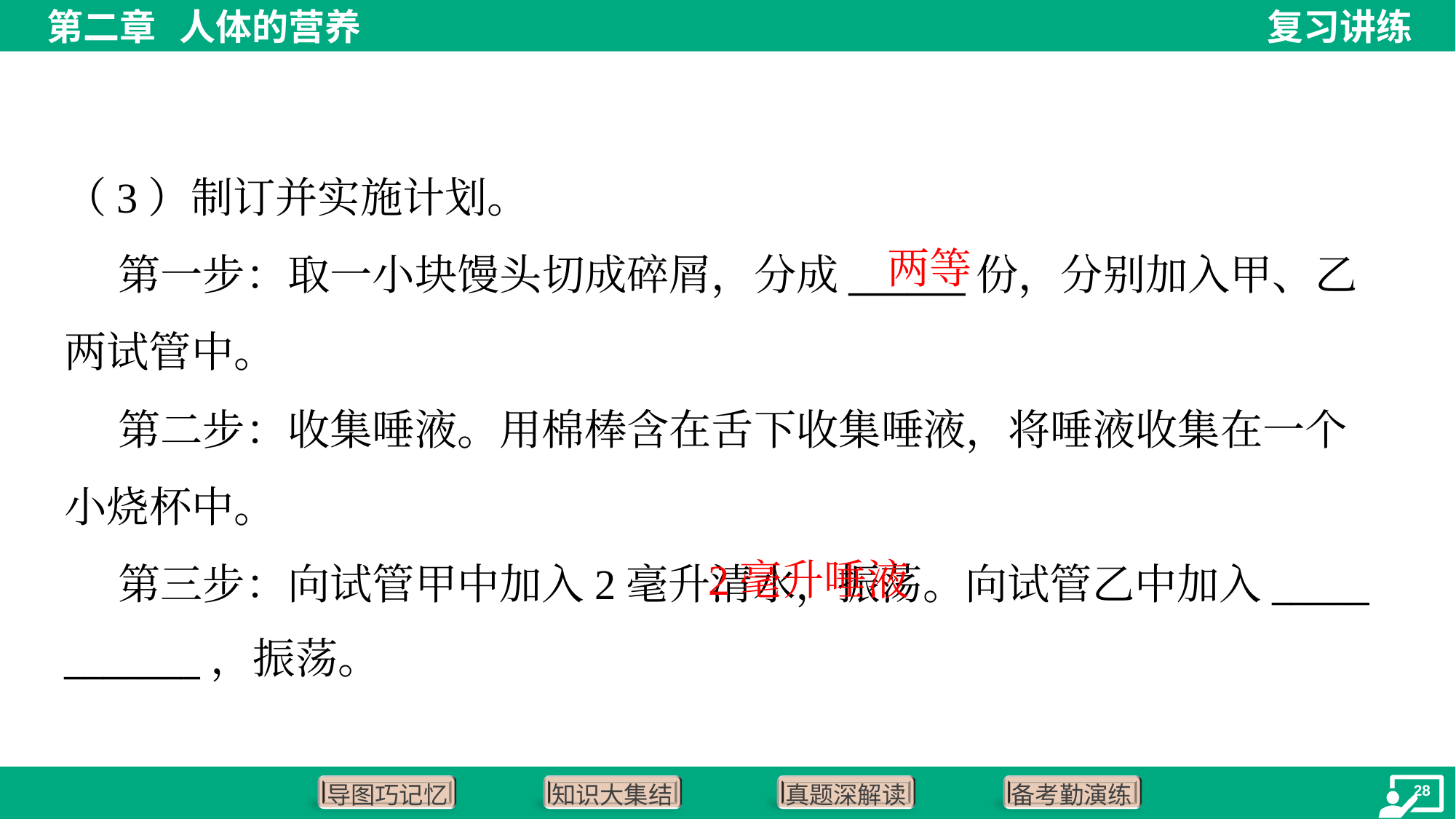

（3）制订并实施计划。
    第一步：取一小块馒头切成碎屑，分成______份，分别加入甲、乙
两试管中。
    第二步：收集唾液。用棉棒含在舌下收集唾液，将唾液收集在一个
小烧杯中。
    第三步：向试管甲中加入2毫升清水，振荡。向试管乙中加入_____
_______，振荡。
两等
                                                          2毫升唾液